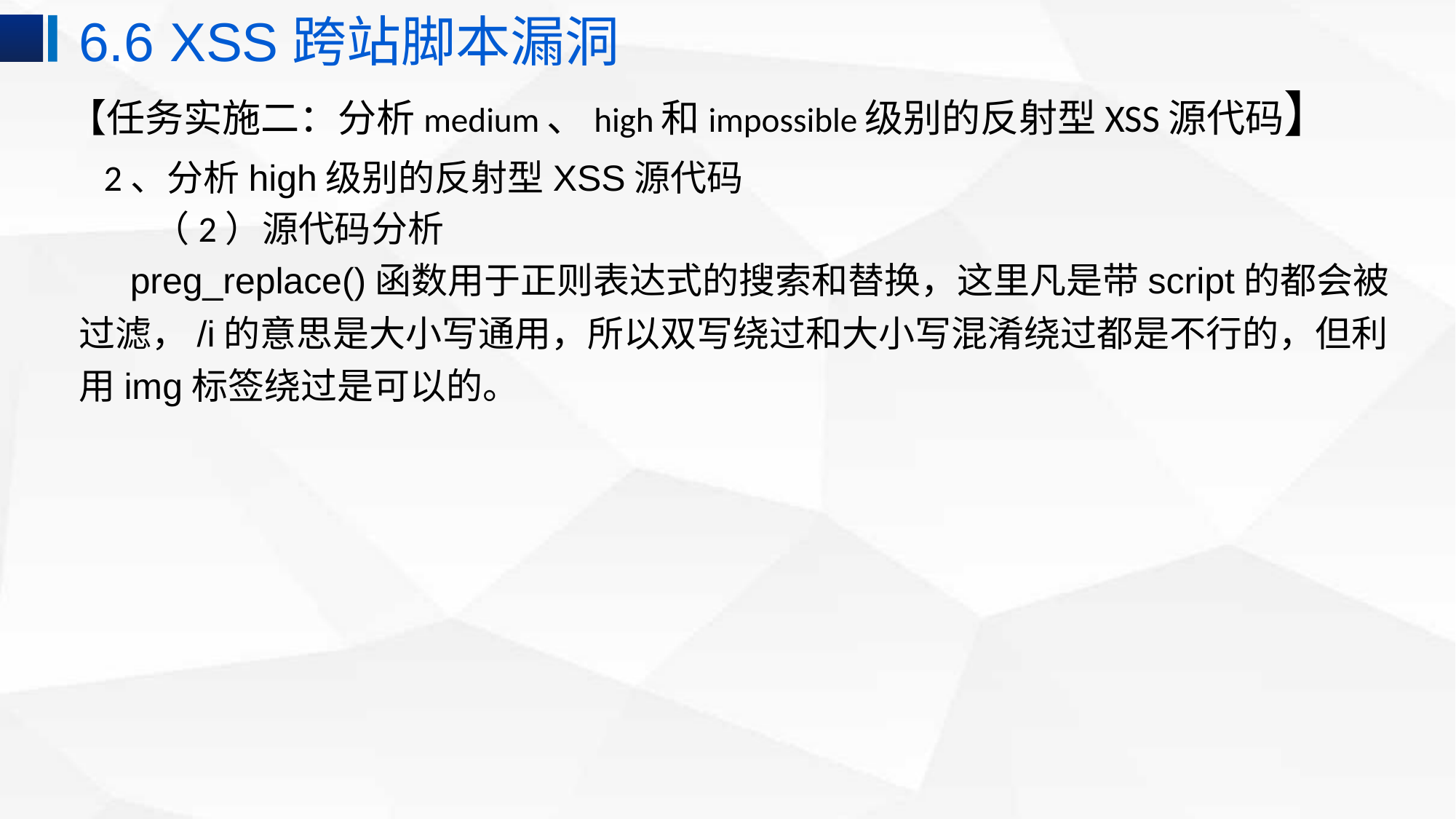

6.6 XSS跨站脚本漏洞

【任务实施二：分析medium、high和impossible级别的反射型XSS源代码】
   2、分析high级别的反射型XSS源代码
        （2）源代码分析
     preg_replace()函数用于正则表达式的搜索和替换，这里凡是带script的都会被过滤，/i的意思是大小写通用，所以双写绕过和大小写混淆绕过都是不行的，但利用img标签绕过是可以的。